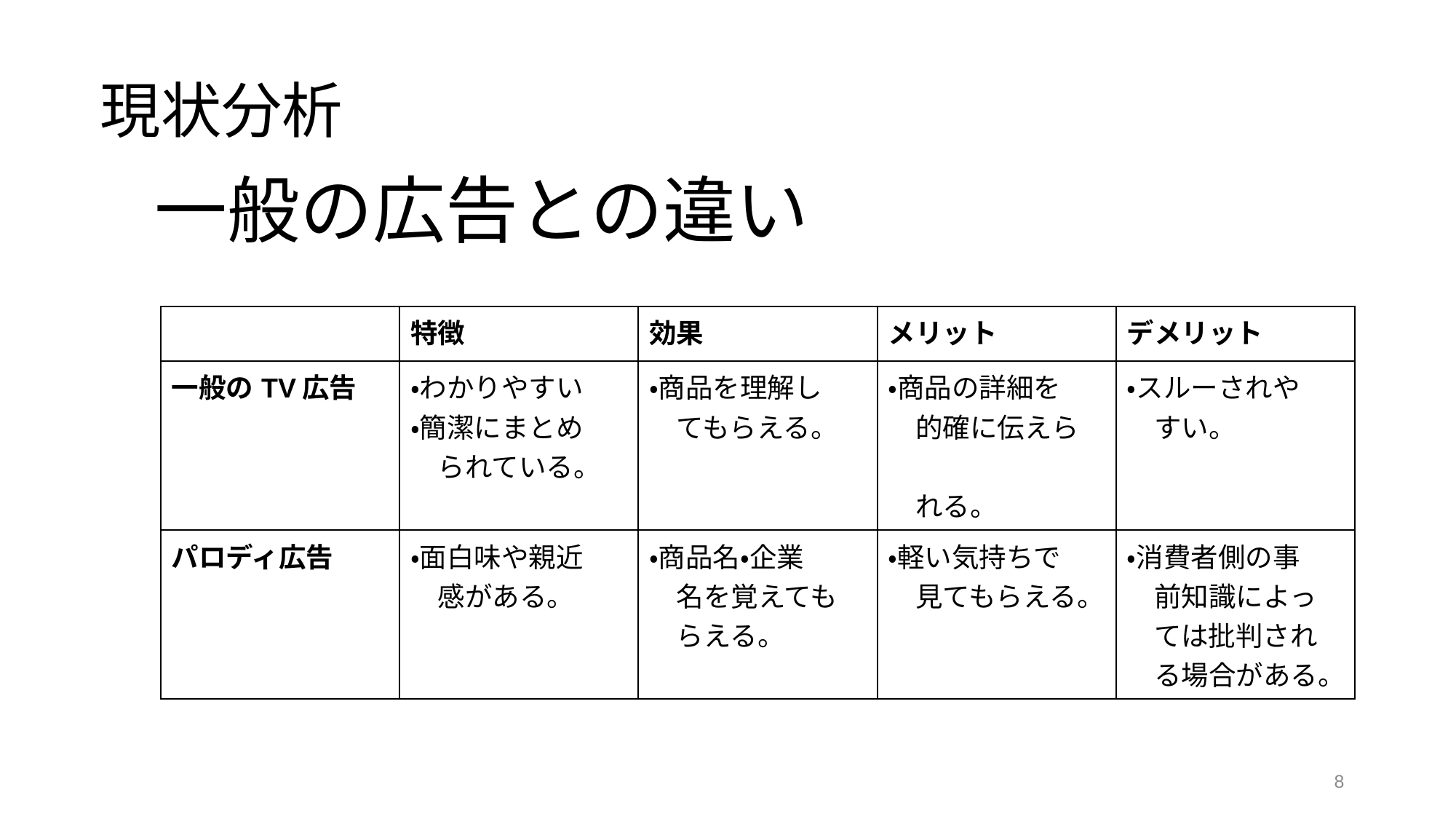

# 現状分析
一般の広告との違い
|  | 特徴 | 効果 | メリット | デメリット |
| --- | --- | --- | --- | --- |
| 一般のTV広告 | ・わかりやすい ・簡潔にまとめ　 　られている。 | ・商品を理解し 　てもらえる。 | ・商品の詳細を 　的確に伝えら　 　れる。 | ・スルーされや 　すい。 |
| パロディ広告 | ・面白味や親近 　感がある。 | ・商品名・企業 　名を覚えても　 　らえる。 | ・軽い気持ちで 　見てもらえる。 | ・消費者側の事 　前知識によっ 　ては批判され 　る場合がある。 |
8